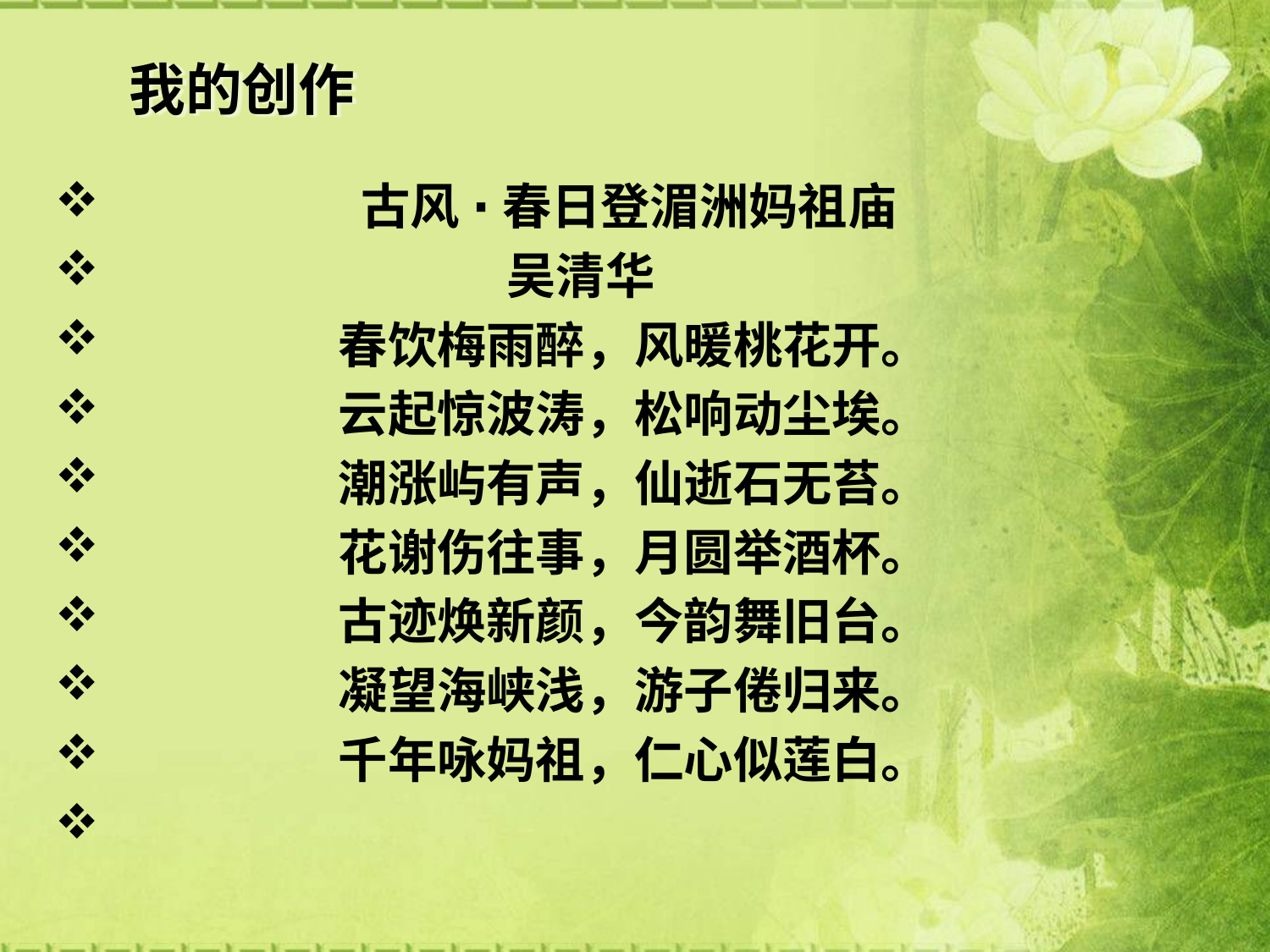

# 我的创作
                      古风·春日登湄洲妈祖庙
                                   吴清华
                    春饮梅雨醉，风暖桃花开。
                    云起惊波涛，松响动尘埃。
                    潮涨屿有声，仙逝石无苔。
                    花谢伤往事，月圆举酒杯。
                    古迹焕新颜，今韵舞旧台。
                    凝望海峡浅，游子倦归来。
                    千年咏妈祖，仁心似莲白。